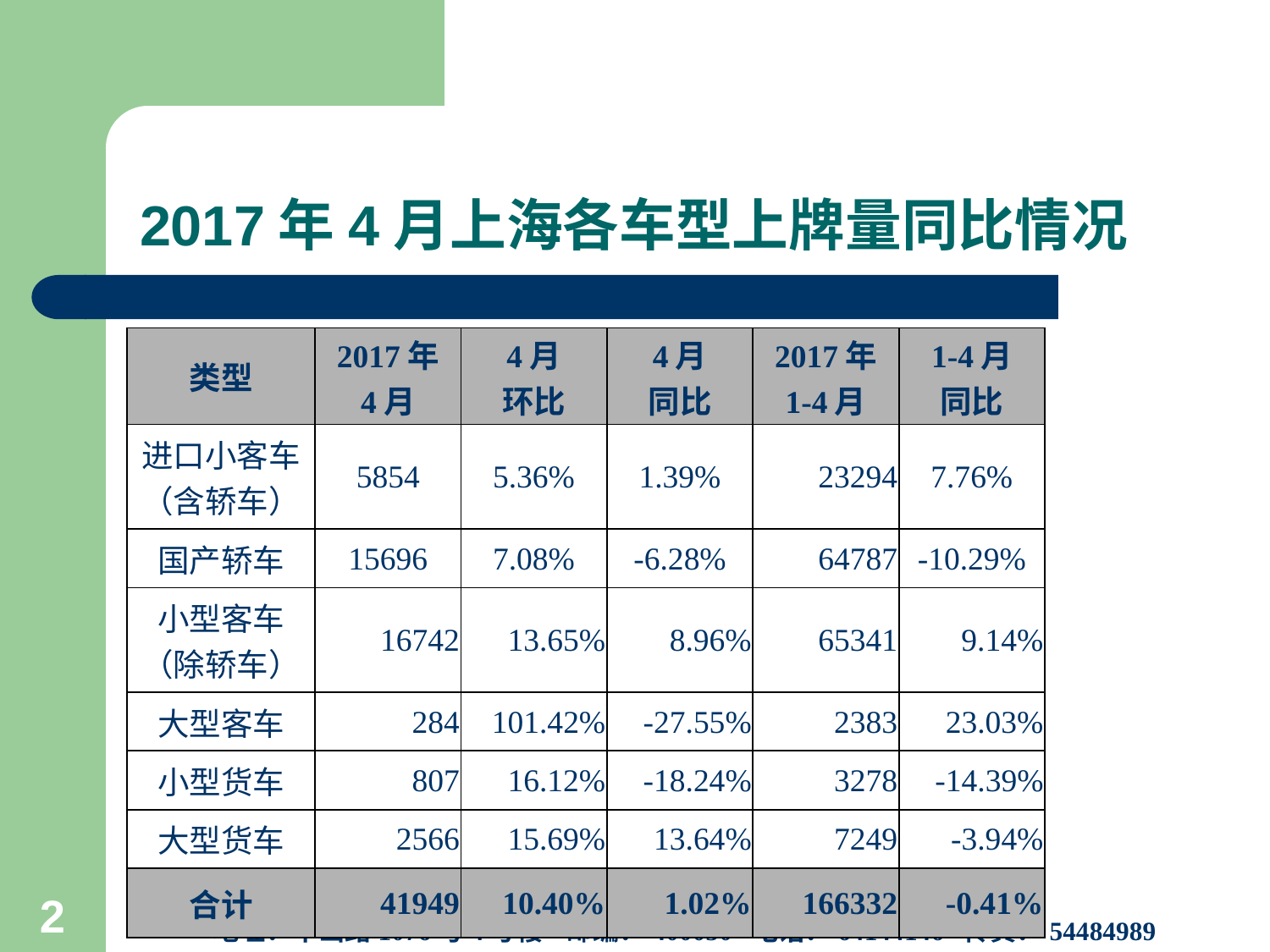

# 2017年4月上海各车型上牌量同比情况

| 类型 | 2017年 4月 | 4月 环比 | 4月 同比 | 2017年 1-4月 | 1-4月 同比 |
| --- | --- | --- | --- | --- | --- |
| 进口小客车 （含轿车） | 5854 | 5.36% | 1.39% | 23294 | 7.76% |
| 国产轿车 | 15696 | 7.08% | -6.28% | 64787 | -10.29% |
| 小型客车 （除轿车） | 16742 | 13.65% | 8.96% | 65341 | 9.14% |
| 大型客车 | 284 | 101.42% | -27.55% | 2383 | 23.03% |
| 小型货车 | 807 | 16.12% | -18.24% | 3278 | -14.39% |
| 大型货车 | 2566 | 15.69% | 13.64% | 7249 | -3.94% |
| 合计 | 41949 | 10.40% | 1.02% | 166332 | -0.41% |
上海市信息中心汽车产业研究室
地址：华山路1076号4号楼    邮编：400050  电话：64144146  传真：54484989
2